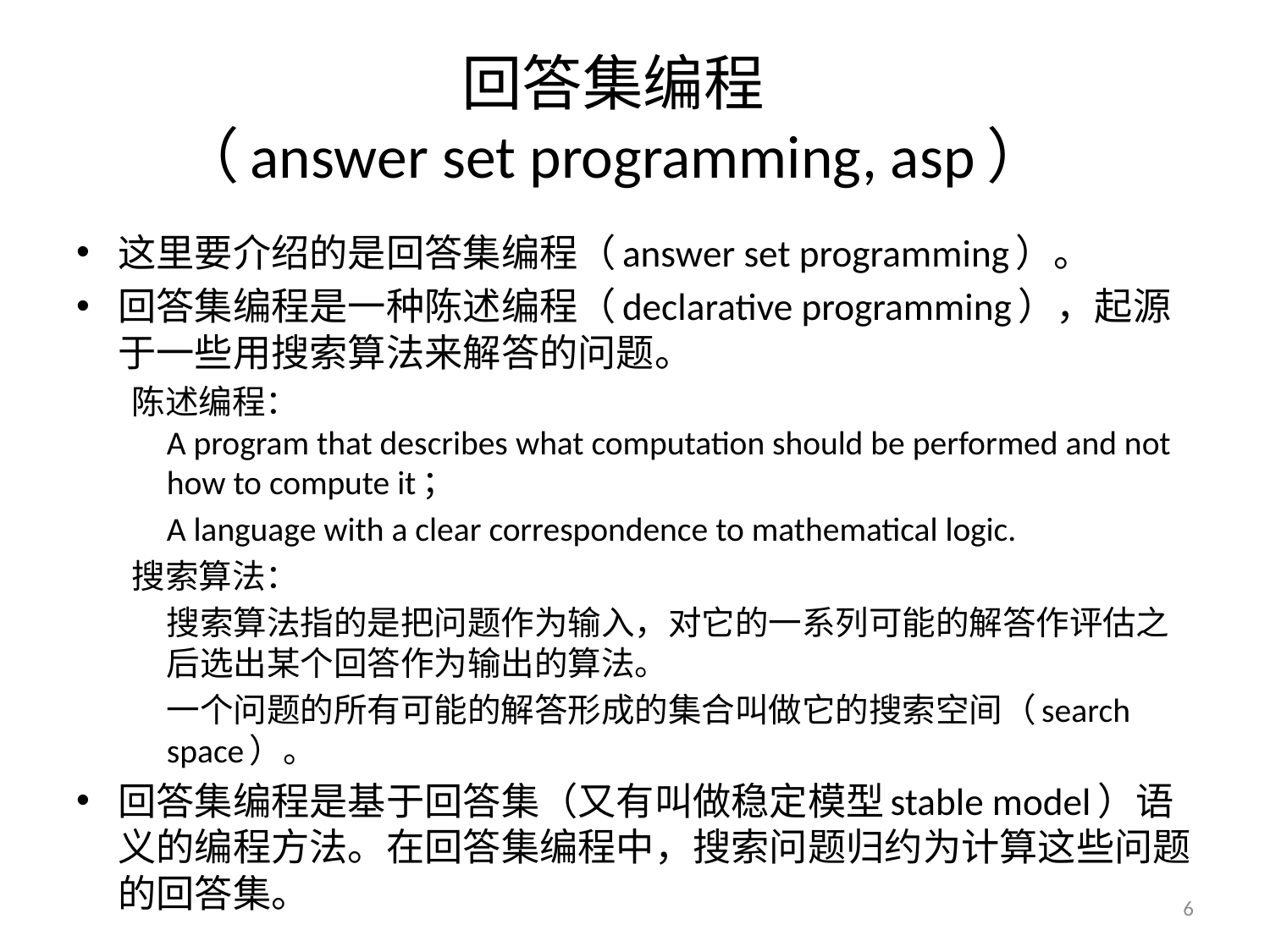

# 回答集编程 （answer set programming, asp）
这里要介绍的是回答集编程（answer set programming）。
回答集编程是一种陈述编程（declarative programming），起源于一些用搜索算法来解答的问题。
陈述编程：
A program that describes what computation should be performed and not how to compute it；
	A language with a clear correspondence to mathematical logic.
搜索算法：
	搜索算法指的是把问题作为输入，对它的一系列可能的解答作评估之后选出某个回答作为输出的算法。
	一个问题的所有可能的解答形成的集合叫做它的搜索空间（search space）。
回答集编程是基于回答集（又有叫做稳定模型stable model）语义的编程方法。在回答集编程中，搜索问题归约为计算这些问题的回答集。
6